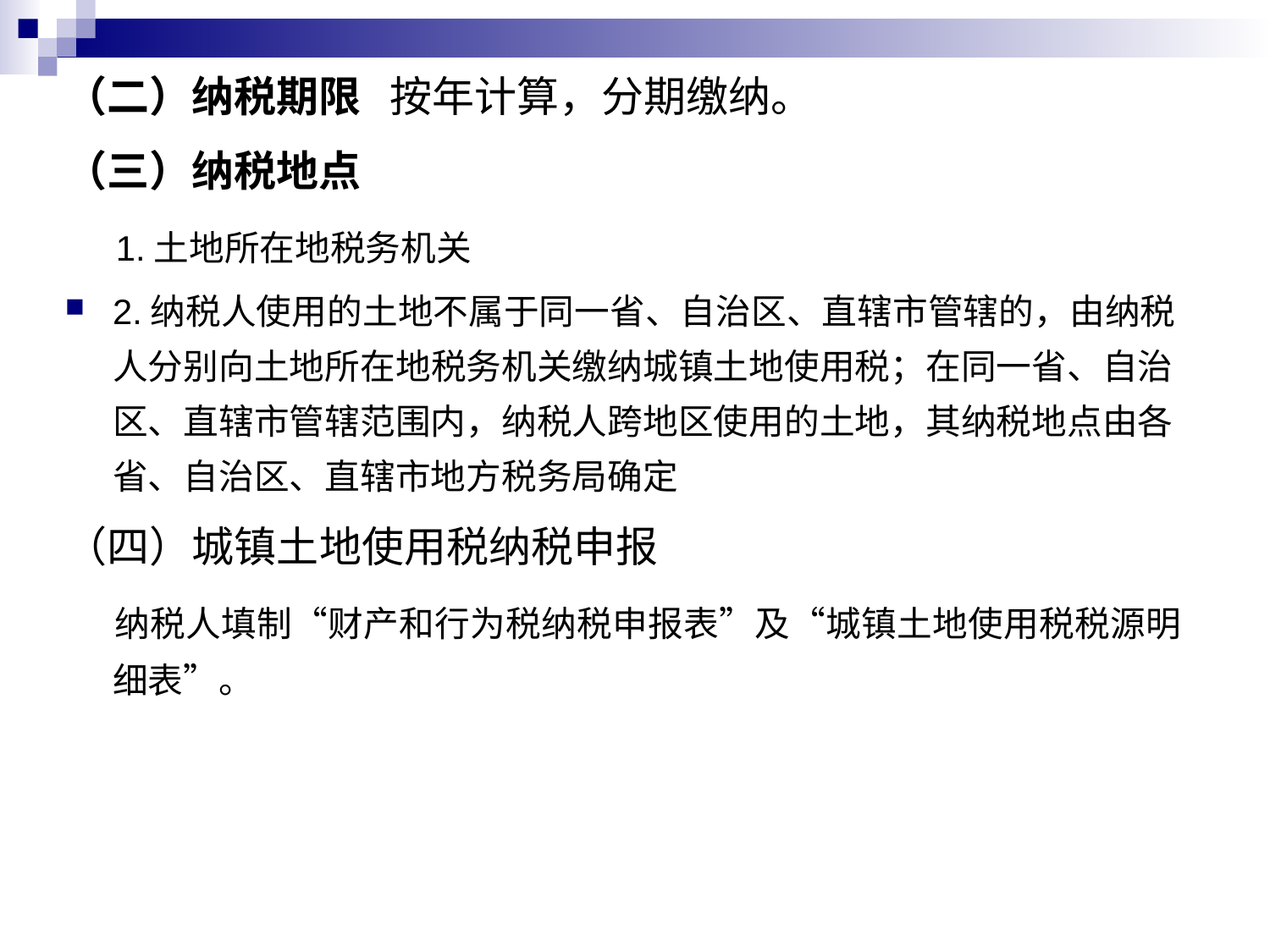

（二）纳税期限   按年计算，分期缴纳。
（三）纳税地点
  1.土地所在地税务机关
2.纳税人使用的土地不属于同一省、自治区、直辖市管辖的，由纳税人分别向土地所在地税务机关缴纳城镇土地使用税；在同一省、自治区、直辖市管辖范围内，纳税人跨地区使用的土地，其纳税地点由各省、自治区、直辖市地方税务局确定
（四）城镇土地使用税纳税申报
    纳税人填制“财产和行为税纳税申报表”及“城镇土地使用税税源明细表”。